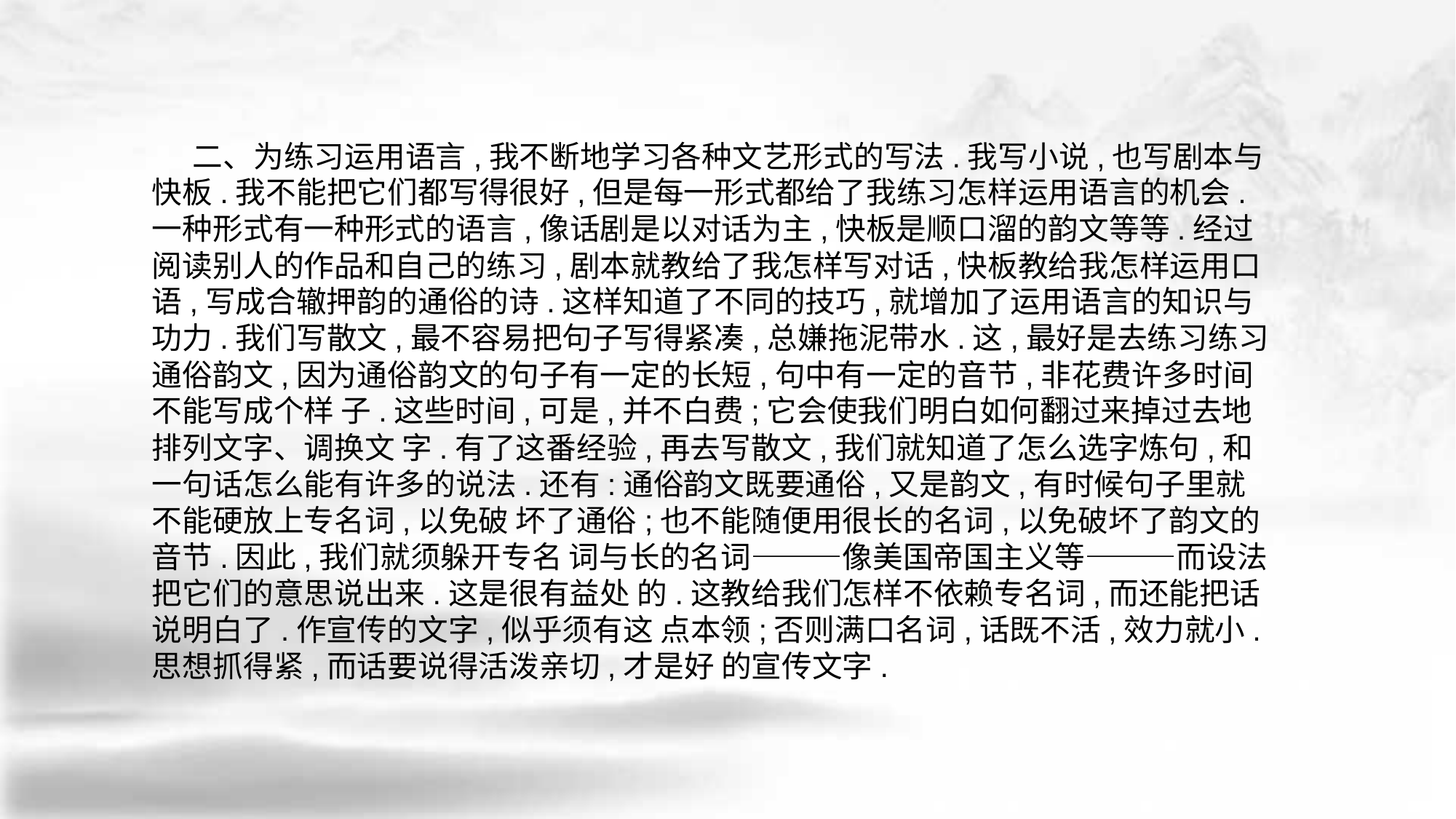

二、为练习运用语言,我不断地学习各种文艺形式的写法.我写小说,也写剧本与快板.我不能把它们都写得很好,但是每一形式都给了我练习怎样运用语言的机会.一种形式有一种形式的语言,像话剧是以对话为主,快板是顺口溜的韵文等等.经过阅读别人的作品和自己的练习,剧本就教给了我怎样写对话,快板教给我怎样运用口语,写成合辙押韵的通俗的诗.这样知道了不同的技巧,就增加了运用语言的知识与功力.我们写散文,最不容易把句子写得紧凑,总嫌拖泥带水.这,最好是去练习练习通俗韵文,因为通俗韵文的句子有一定的长短,句中有一定的音节,非花费许多时间不能写成个样 子.这些时间,可是,并不白费;它会使我们明白如何翻过来掉过去地排列文字、调换文 字.有了这番经验,再去写散文,我们就知道了怎么选字炼句,和一句话怎么能有许多的说法.还有:通俗韵文既要通俗,又是韵文,有时候句子里就不能硬放上专名词,以免破 坏了通俗;也不能随便用很长的名词,以免破坏了韵文的音节.因此,我们就须躲开专名 词与长的名词———像美国帝国主义等———而设法把它们的意思说出来.这是很有益处 的.这教给我们怎样不依赖专名词,而还能把话说明白了.作宣传的文字,似乎须有这 点本领;否则满口名词,话既不活,效力就小.思想抓得紧,而话要说得活泼亲切,才是好 的宣传文字.